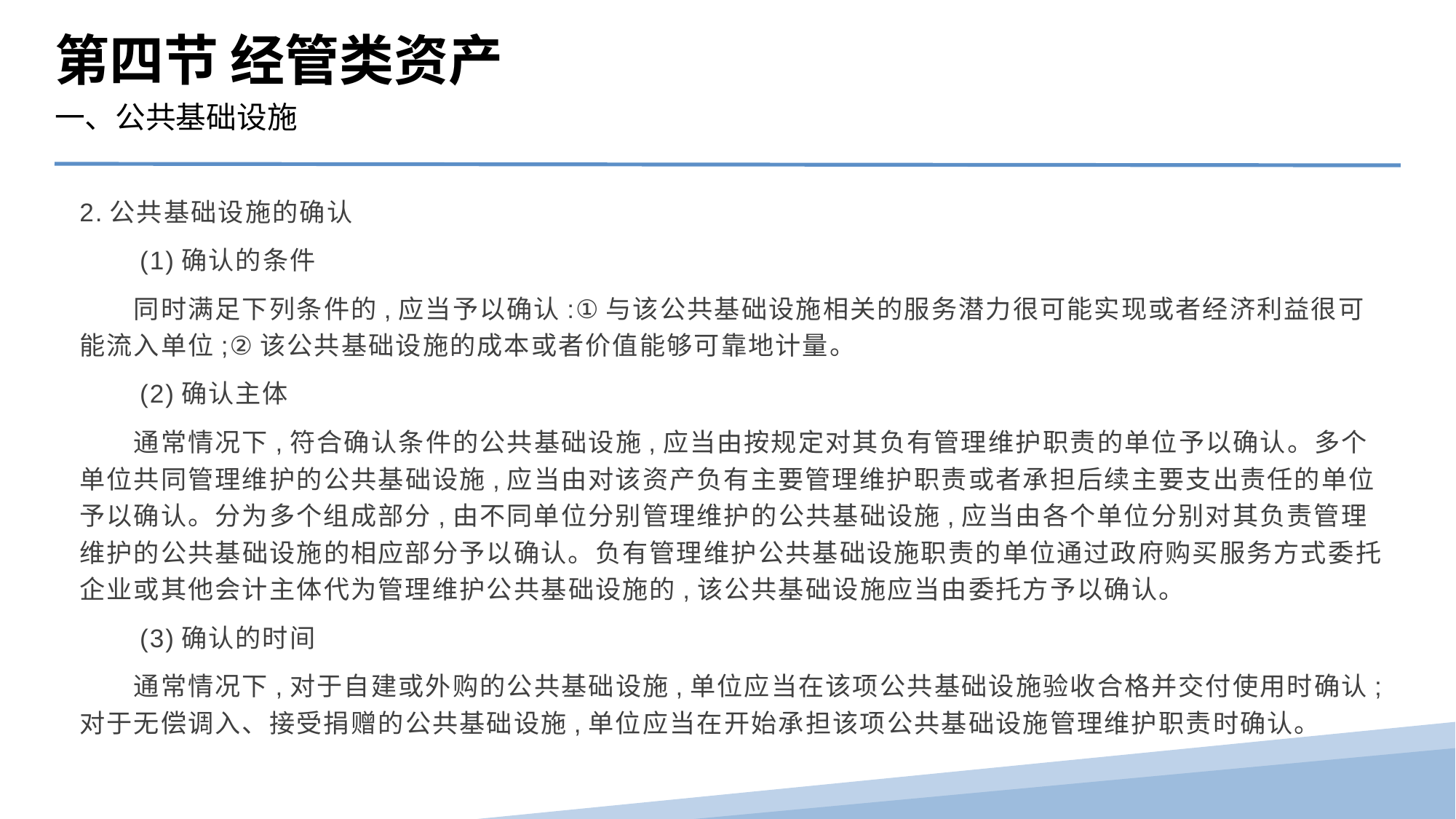

第四节 经管类资产
一、公共基础设施
2.公共基础设施的确认
　　(1)确认的条件
　　同时满足下列条件的,应当予以确认:①与该公共基础设施相关的服务潜力很可能实现或者经济利益很可能流入单位;②该公共基础设施的成本或者价值能够可靠地计量。
　　(2)确认主体
　　通常情况下,符合确认条件的公共基础设施,应当由按规定对其负有管理维护职责的单位予以确认。多个单位共同管理维护的公共基础设施,应当由对该资产负有主要管理维护职责或者承担后续主要支出责任的单位予以确认。分为多个组成部分,由不同单位分别管理维护的公共基础设施,应当由各个单位分别对其负责管理维护的公共基础设施的相应部分予以确认。负有管理维护公共基础设施职责的单位通过政府购买服务方式委托企业或其他会计主体代为管理维护公共基础设施的,该公共基础设施应当由委托方予以确认。
　　(3)确认的时间
　　通常情况下,对于自建或外购的公共基础设施,单位应当在该项公共基础设施验收合格并交付使用时确认;对于无偿调入、接受捐赠的公共基础设施,单位应当在开始承担该项公共基础设施管理维护职责时确认。